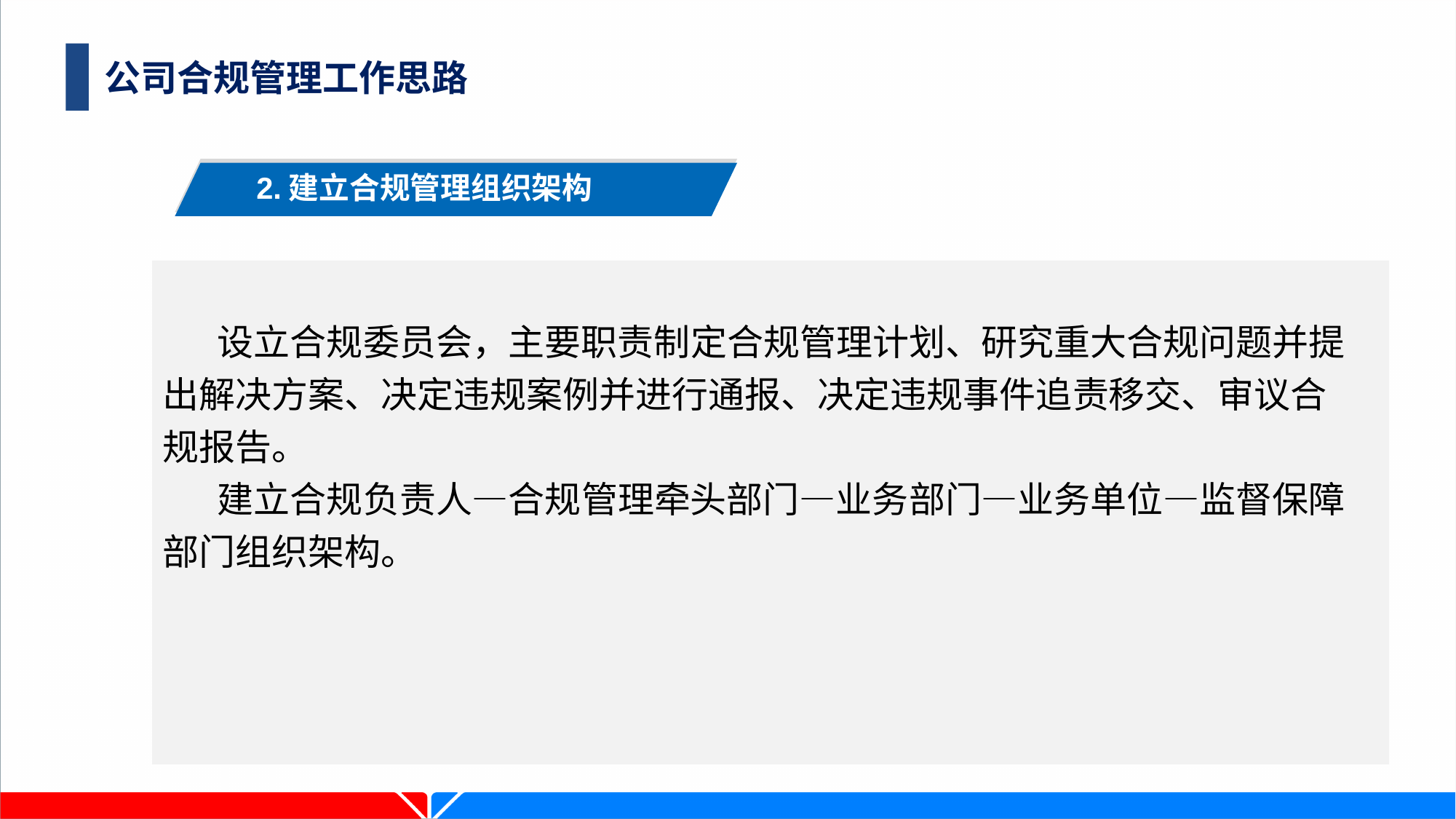

公司合规管理工作思路

2.建立合规管理组织架构

设立合规委员会，主要职责制定合规管理计划、研究重大合规问题并提出解决方案、决定违规案例并进行通报、决定违规事件追责移交、审议合规报告。
建立合规负责人—合规管理牵头部门—业务部门—业务单位—监督保障部门组织架构。